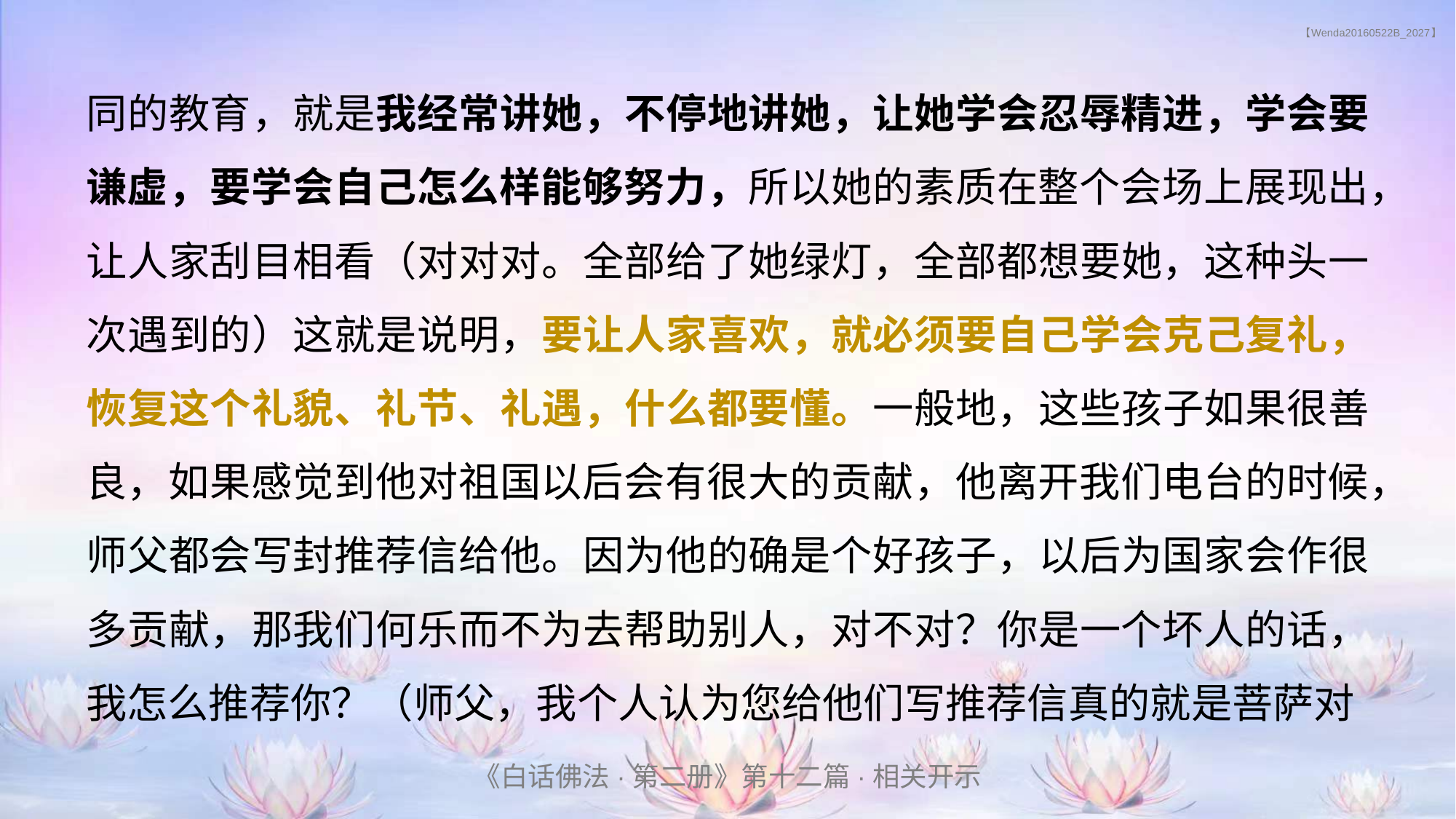

# 【Wenda20160522B_2027】
同的教育，就是我经常讲她，不停地讲她，让她学会忍辱精进，学会要谦虚，要学会自己怎么样能够努力，所以她的素质在整个会场上展现出，让人家刮目相看（对对对。全部给了她绿灯，全部都想要她，这种头一次遇到的）这就是说明，要让人家喜欢，就必须要自己学会克己复礼，恢复这个礼貌、礼节、礼遇，什么都要懂。一般地，这些孩子如果很善良，如果感觉到他对祖国以后会有很大的贡献，他离开我们电台的时候，师父都会写封推荐信给他。因为他的确是个好孩子，以后为国家会作很多贡献，那我们何乐而不为去帮助别人，对不对？你是一个坏人的话，我怎么推荐你？（师父，我个人认为您给他们写推荐信真的就是菩萨对
《白话佛法·第二册》第十二篇·相关开示